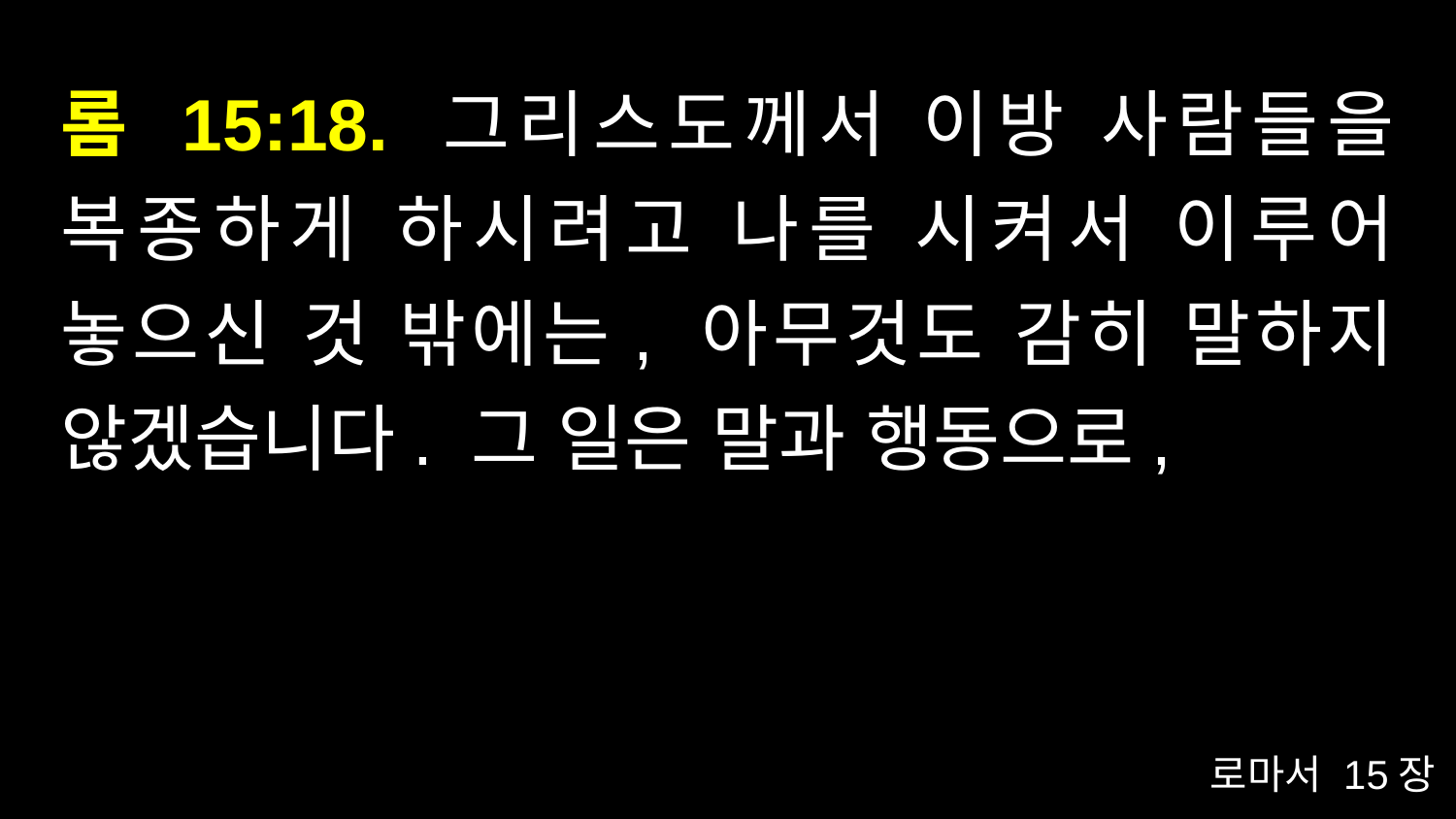

# 롬 15:18. 그리스도께서 이방 사람들을 복종하게 하시려고 나를 시켜서 이루어 놓으신 것 밖에는, 아무것도 감히 말하지 않겠습니다. 그 일은 말과 행동으로,
로마서 15장